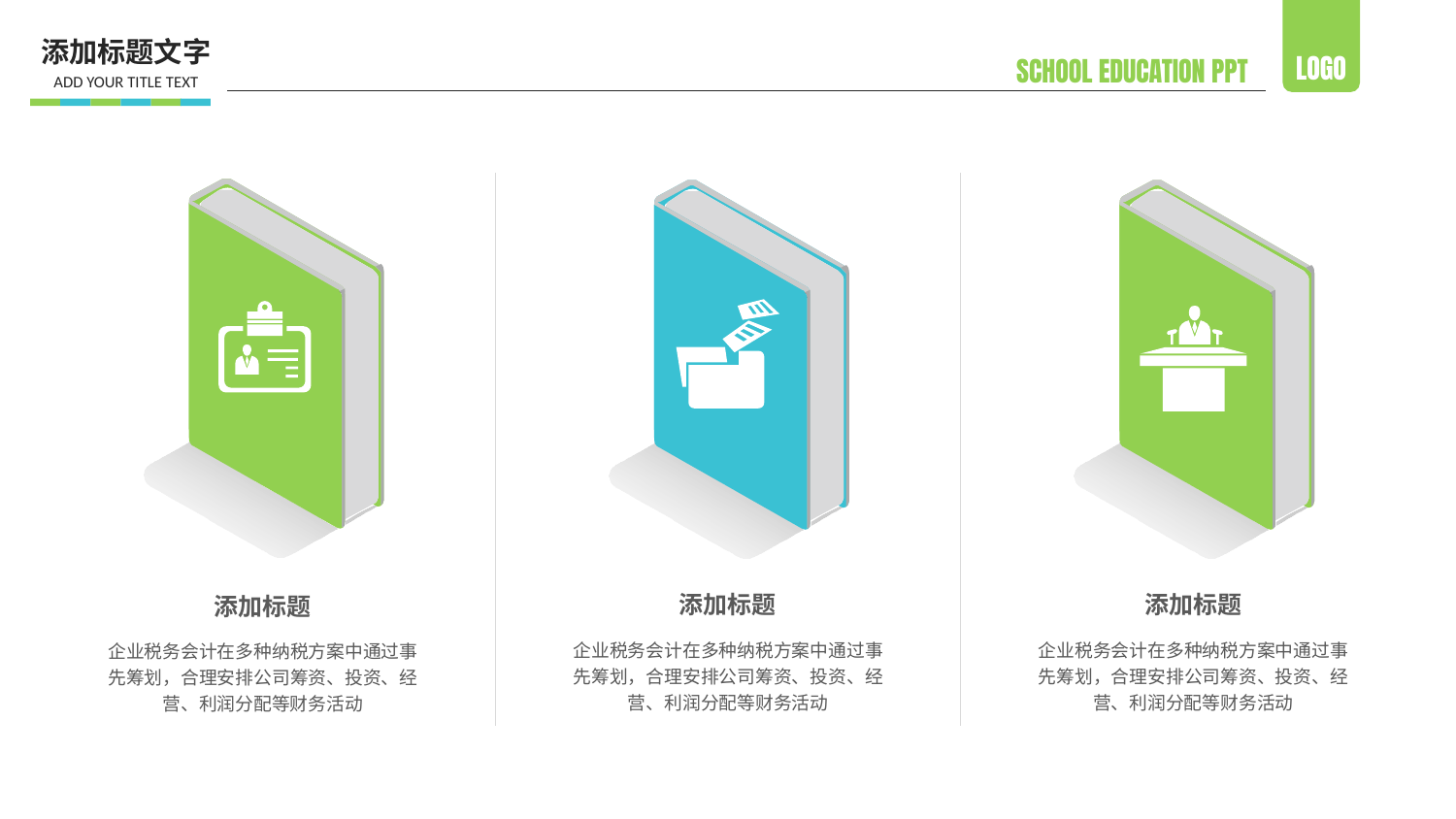

添加标题文字
ADD YOUR TITLE TEXT

添加标题
企业税务会计在多种纳税方案中通过事先筹划，合理安排公司筹资、投资、经营、利润分配等财务活动
添加标题
企业税务会计在多种纳税方案中通过事先筹划，合理安排公司筹资、投资、经营、利润分配等财务活动
添加标题
企业税务会计在多种纳税方案中通过事先筹划，合理安排公司筹资、投资、经营、利润分配等财务活动